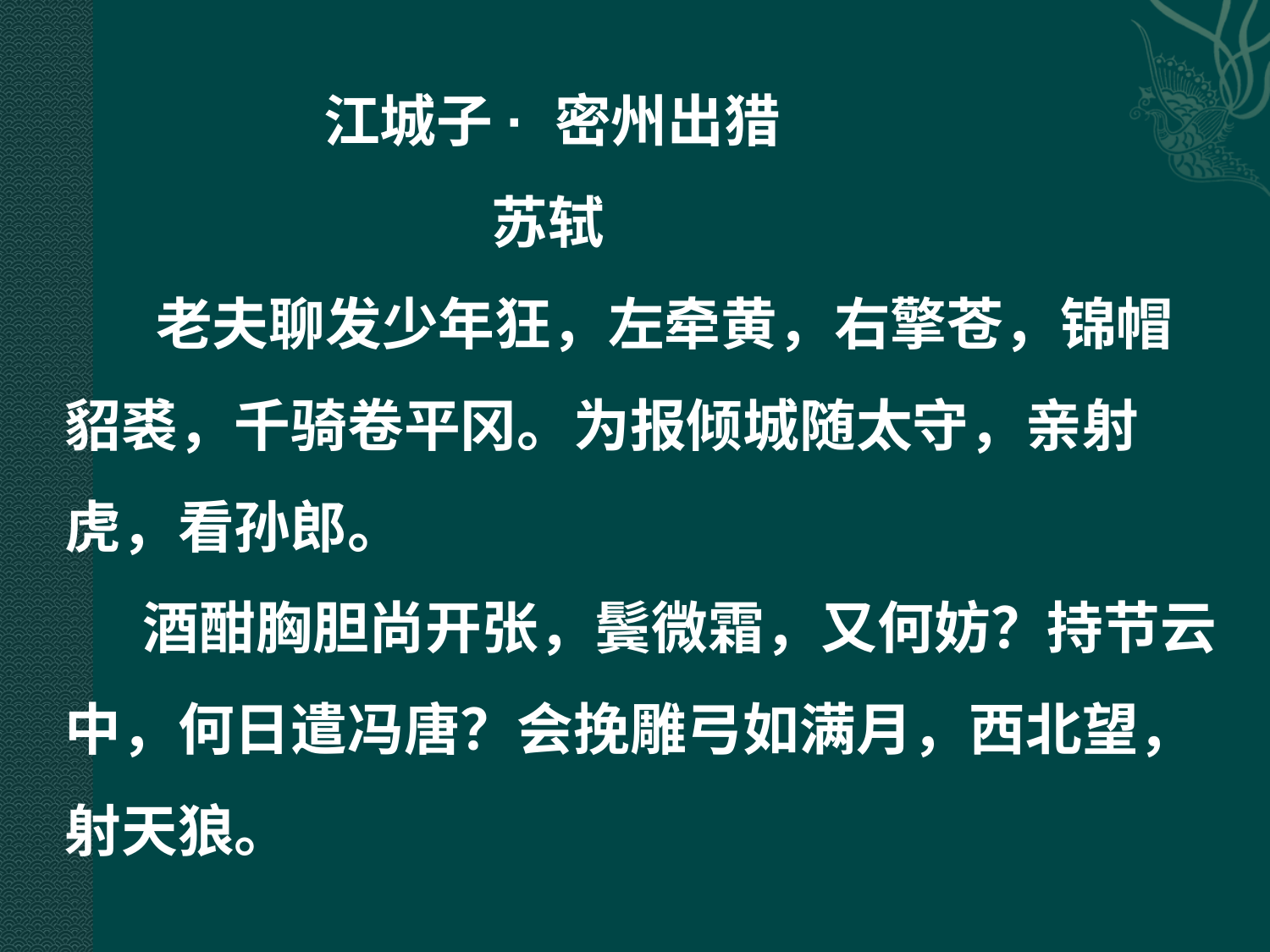

江城子· 密州出猎
                                苏轼
      老夫聊发少年狂，左牵黄，右擎苍，锦帽貂裘，千骑卷平冈。为报倾城随太守，亲射虎，看孙郎。
     酒酣胸胆尚开张，鬓微霜，又何妨？持节云中，何日遣冯唐？会挽雕弓如满月，西北望，射天狼。